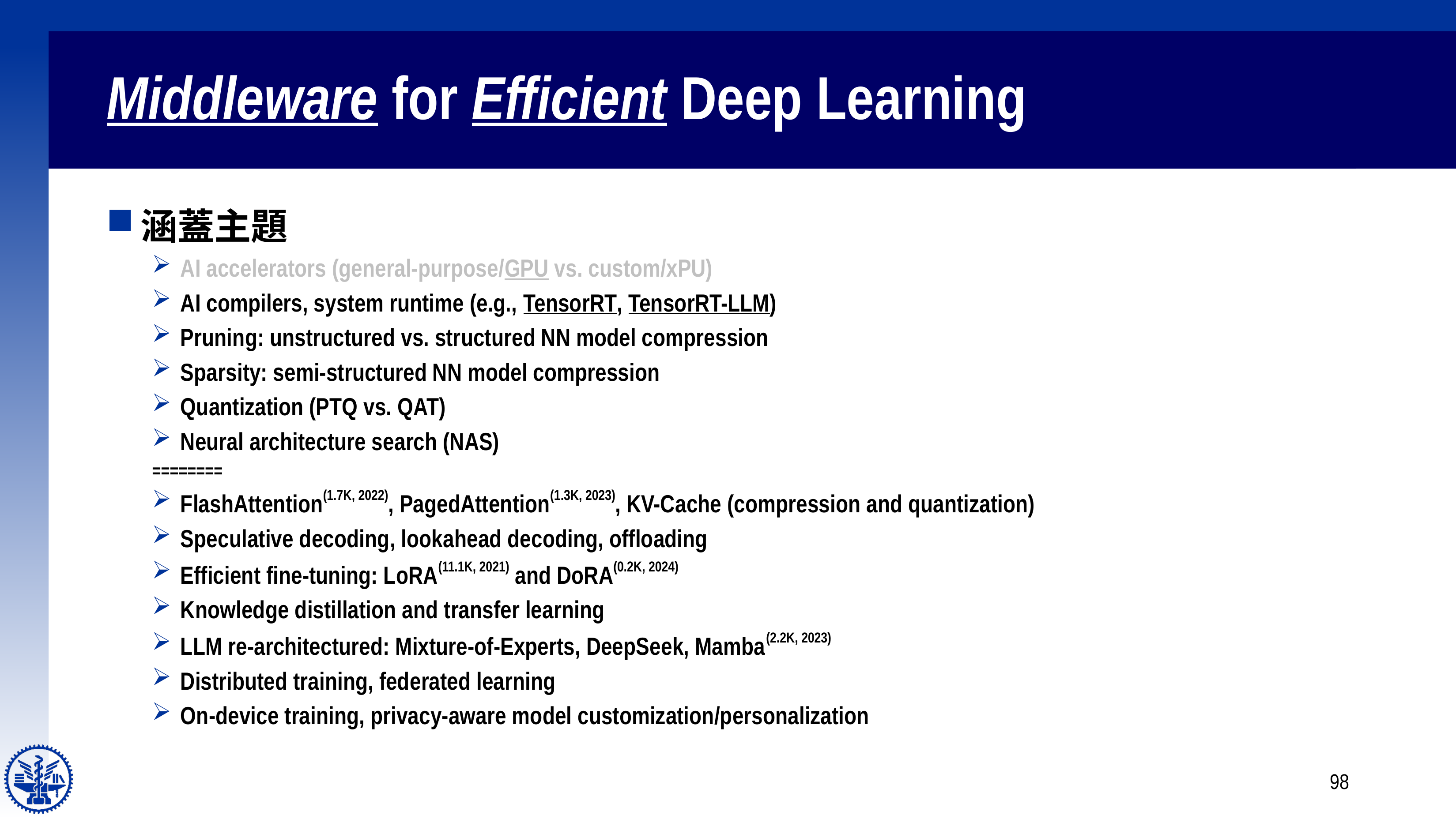

# Middleware for Efficient Deep Learning
涵蓋主題
AI accelerators (general-purpose/GPU vs. custom/xPU)
AI compilers, system runtime (e.g., TensorRT, TensorRT-LLM)
Pruning: unstructured vs. structured NN model compression
Sparsity: semi-structured NN model compression
Quantization (PTQ vs. QAT)
Neural architecture search (NAS)
========
FlashAttention(1.7K, 2022), PagedAttention(1.3K, 2023), KV-Cache (compression and quantization)
Speculative decoding, lookahead decoding, offloading
Efficient fine-tuning: LoRA(11.1K, 2021) and DoRA(0.2K, 2024)
Knowledge distillation and transfer learning
LLM re-architectured: Mixture-of-Experts, DeepSeek, Mamba(2.2K, 2023)
Distributed training, federated learning
On-device training, privacy-aware model customization/personalization
98